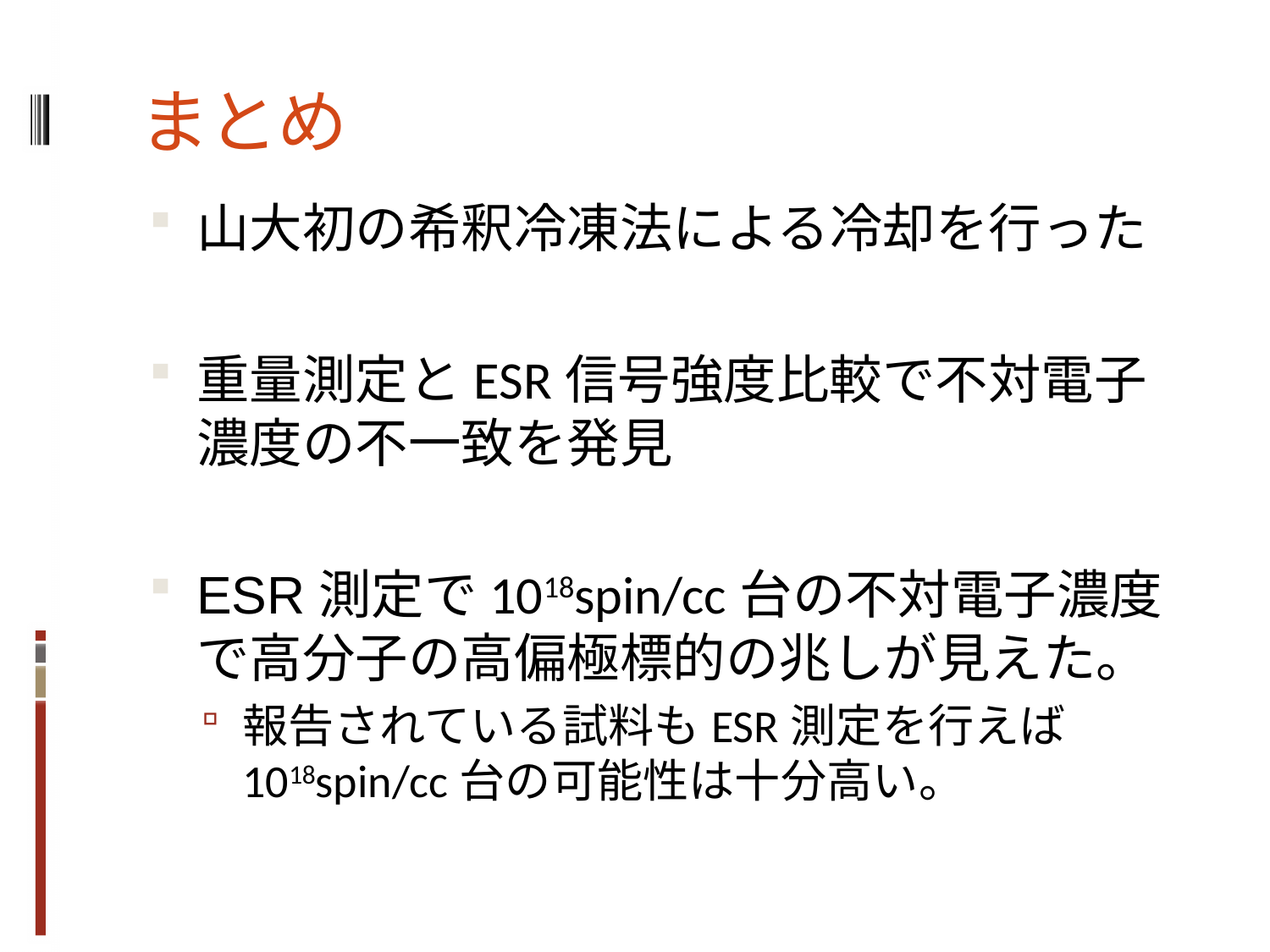

# まとめ
山大初の希釈冷凍法による冷却を行った

重量測定とESR信号強度比較で不対電子濃度の不一致を発見

ESR測定で1018spin/cc台の不対電子濃度で高分子の高偏極標的の兆しが見えた。
報告されている試料もESR測定を行えば1018spin/cc台の可能性は十分高い。